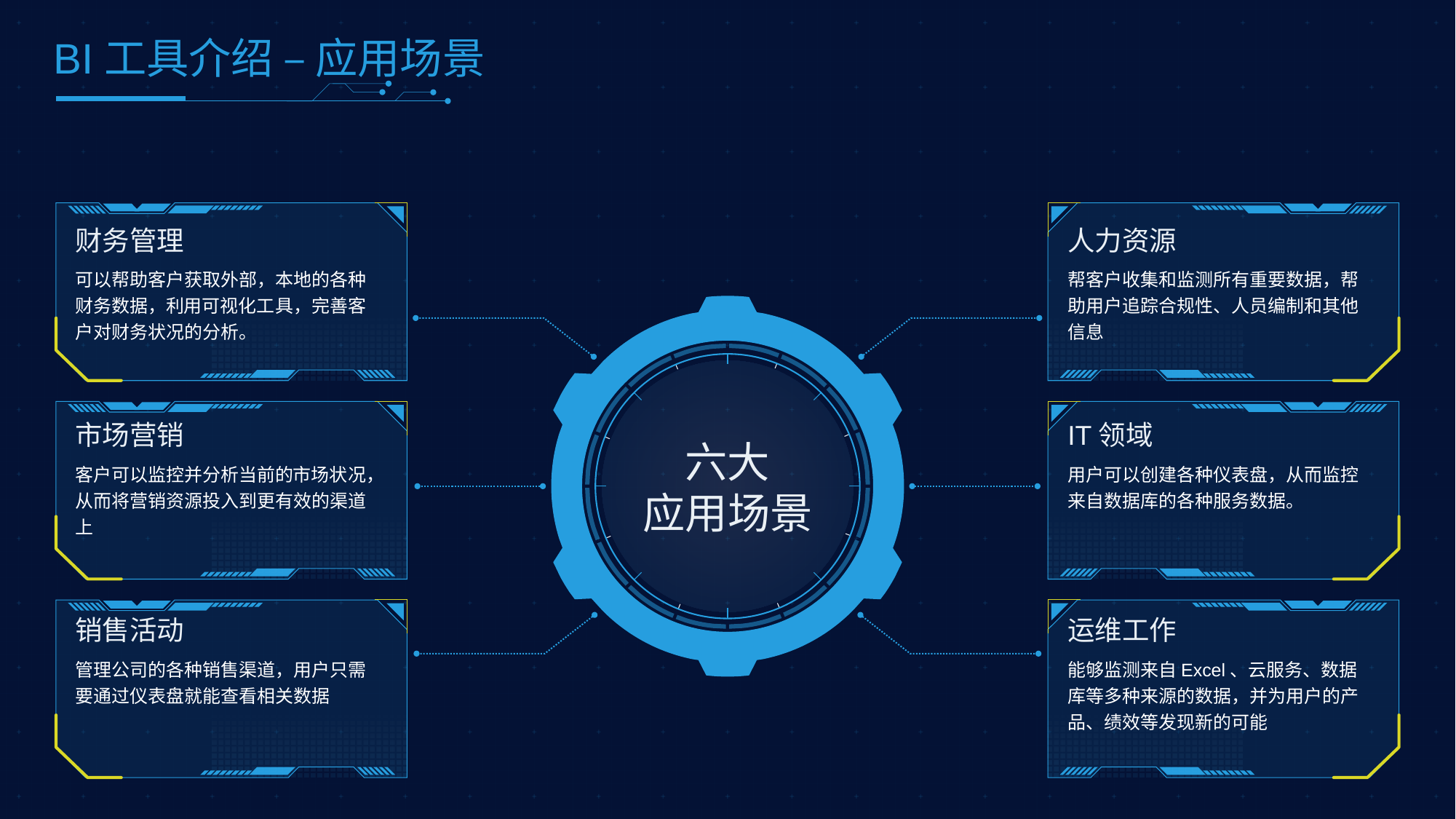

BI工具介绍 – 应用场景

财务管理
人力资源
可以帮助客户获取外部，本地的各种财务数据，利用可视化工具，完善客户对财务状况的分析。
帮客户收集和监测所有重要数据，帮助用户追踪合规性、人员编制和其他信息

六大
应用场景

市场营销
IT领域
客户可以监控并分析当前的市场状况，从而将营销资源投入到更有效的渠道上
用户可以创建各种仪表盘，从而监控来自数据库的各种服务数据。

销售活动
运维工作

管理公司的各种销售渠道，用户只需要通过仪表盘就能查看相关数据
能够监测来自Excel、云服务、数据库等多种来源的数据，并为用户的产品、绩效等发现新的可能